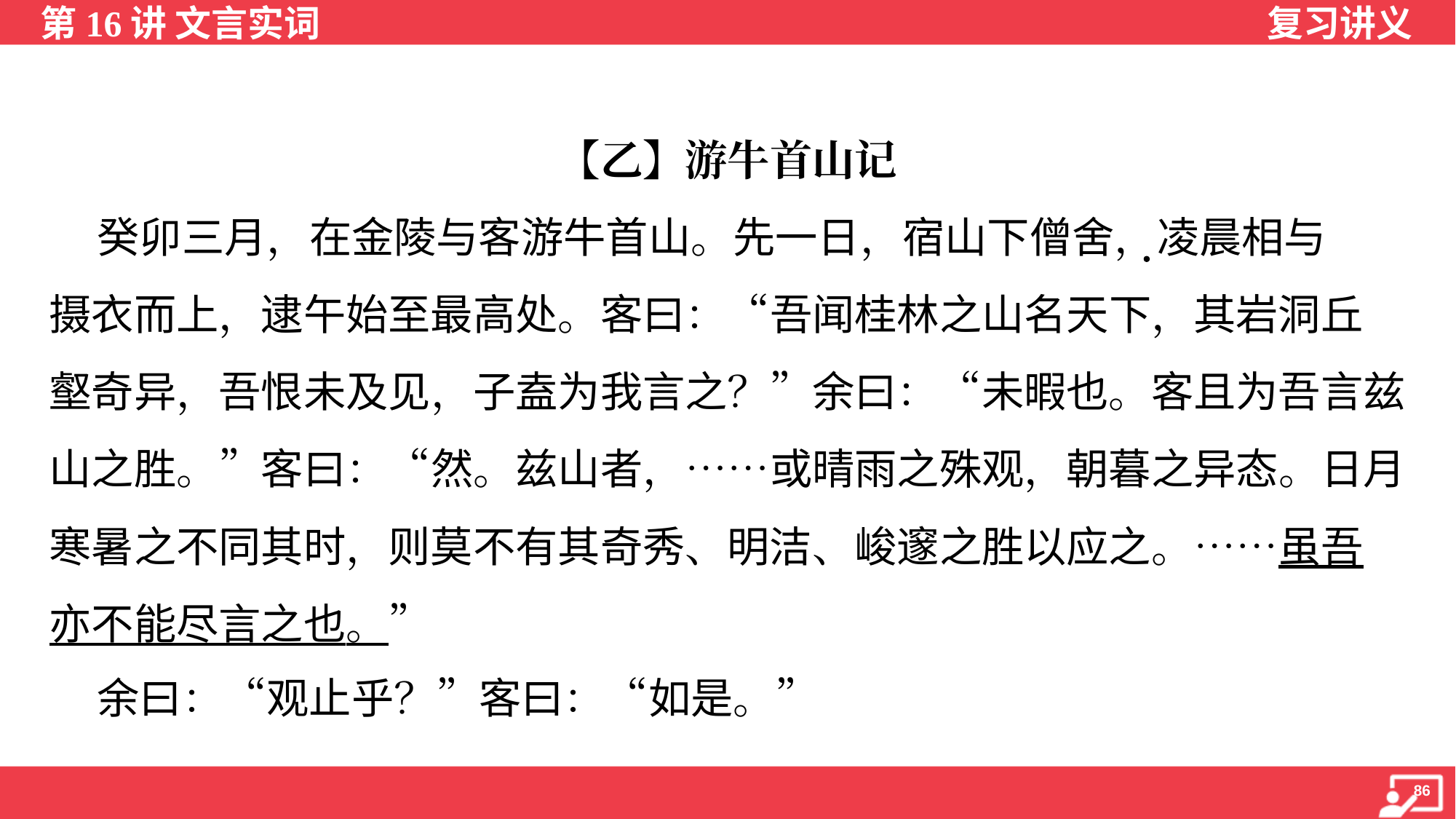

【乙】游牛首山记
    癸卯三月，在金陵与客游牛首山。先一日，宿山下僧舍，凌晨相与
摄衣而上，逮午始至最高处。客曰：“吾闻桂林之山名天下，其岩洞丘
壑奇异，吾恨未及见，子盍为我言之？”余曰：“未暇也。客且为吾言兹
山之胜。”客曰：“然。兹山者，……或晴雨之殊观，朝暮之异态。日月
寒暑之不同其时，则莫不有其奇秀、明洁、峻邃之胜以应之。……虽吾
亦不能尽言之也。”
    余曰：“观止乎？”客曰：“如是。”